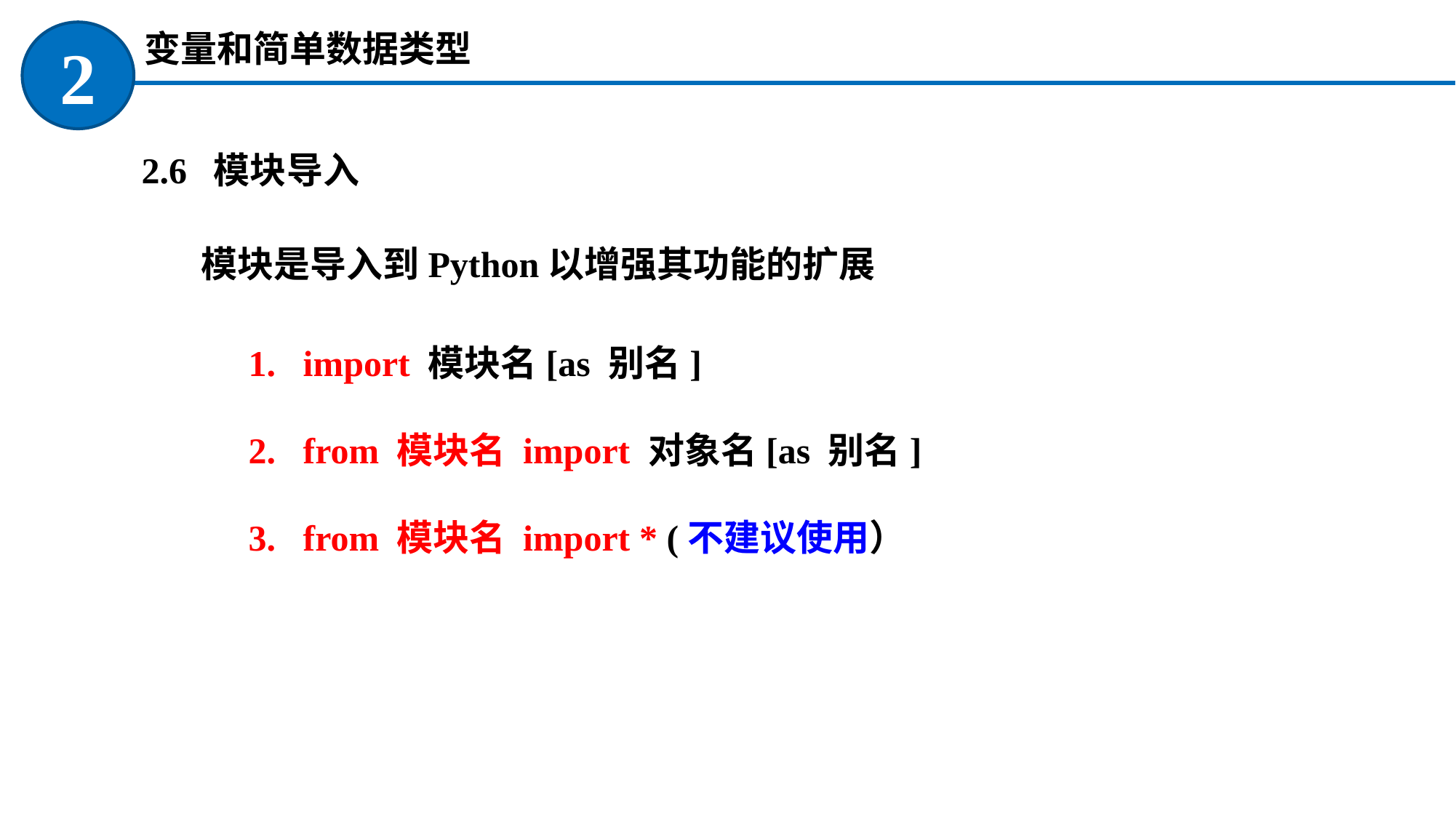

变量和简单数据类型
2
2.6  模块导入
模块是导入到Python以增强其功能的扩展
import 模块名[as 别名]
from 模块名 import 对象名[as 别名]
from 模块名 import * (不建议使用）